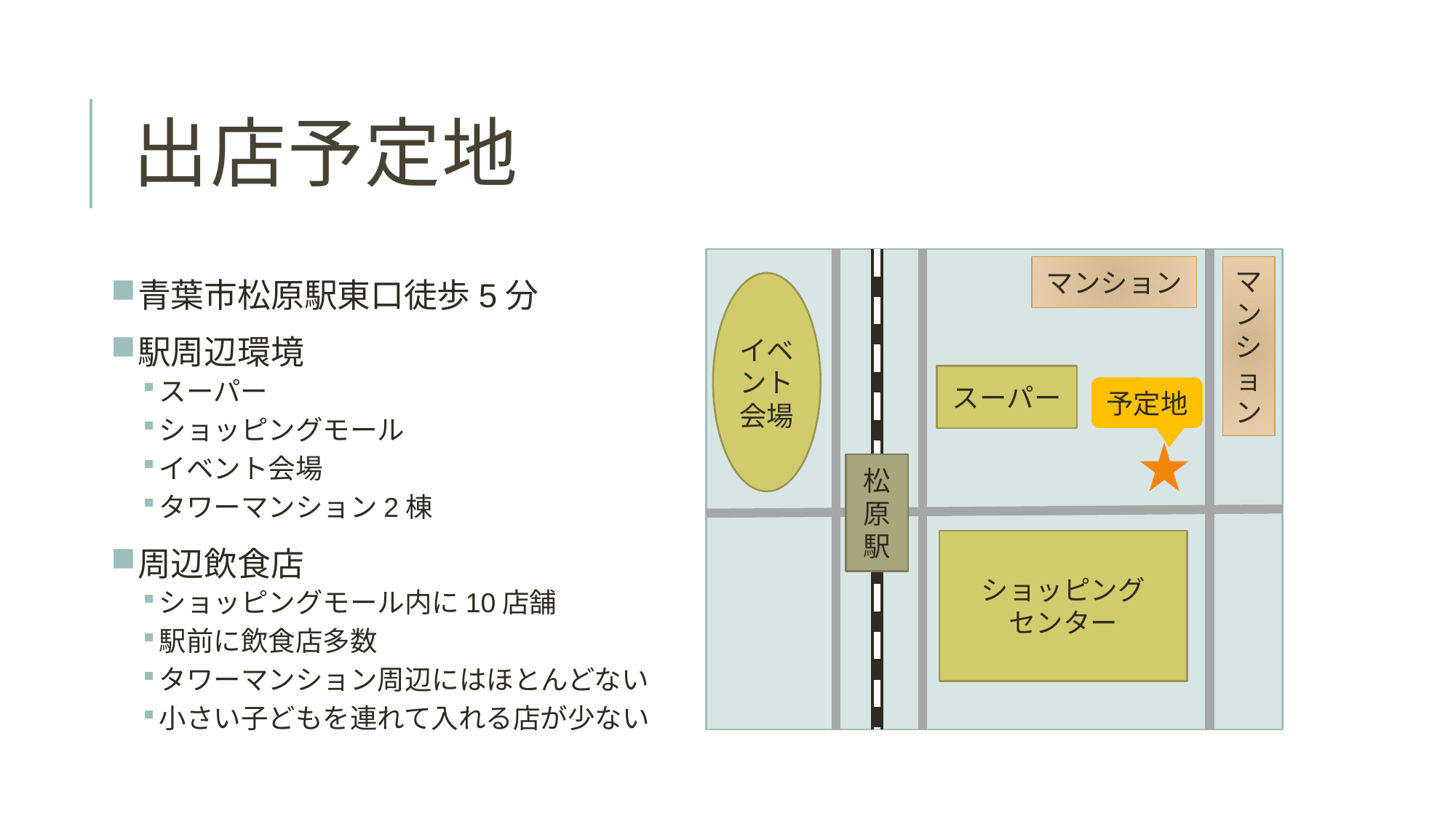

# 出店予定地

マンション
マンション
青葉市松原駅東口徒歩5分
駅周辺環境
スーパー
ショッピングモール
イベント会場
タワーマンション2棟
周辺飲食店
ショッピングモール内に10店舗
駅前に飲食店多数
タワーマンション周辺にはほとんどない
小さい子どもを連れて入れる店が少ない

イベント会場
スーパー
予定地

松原駅
ショッピング
センター